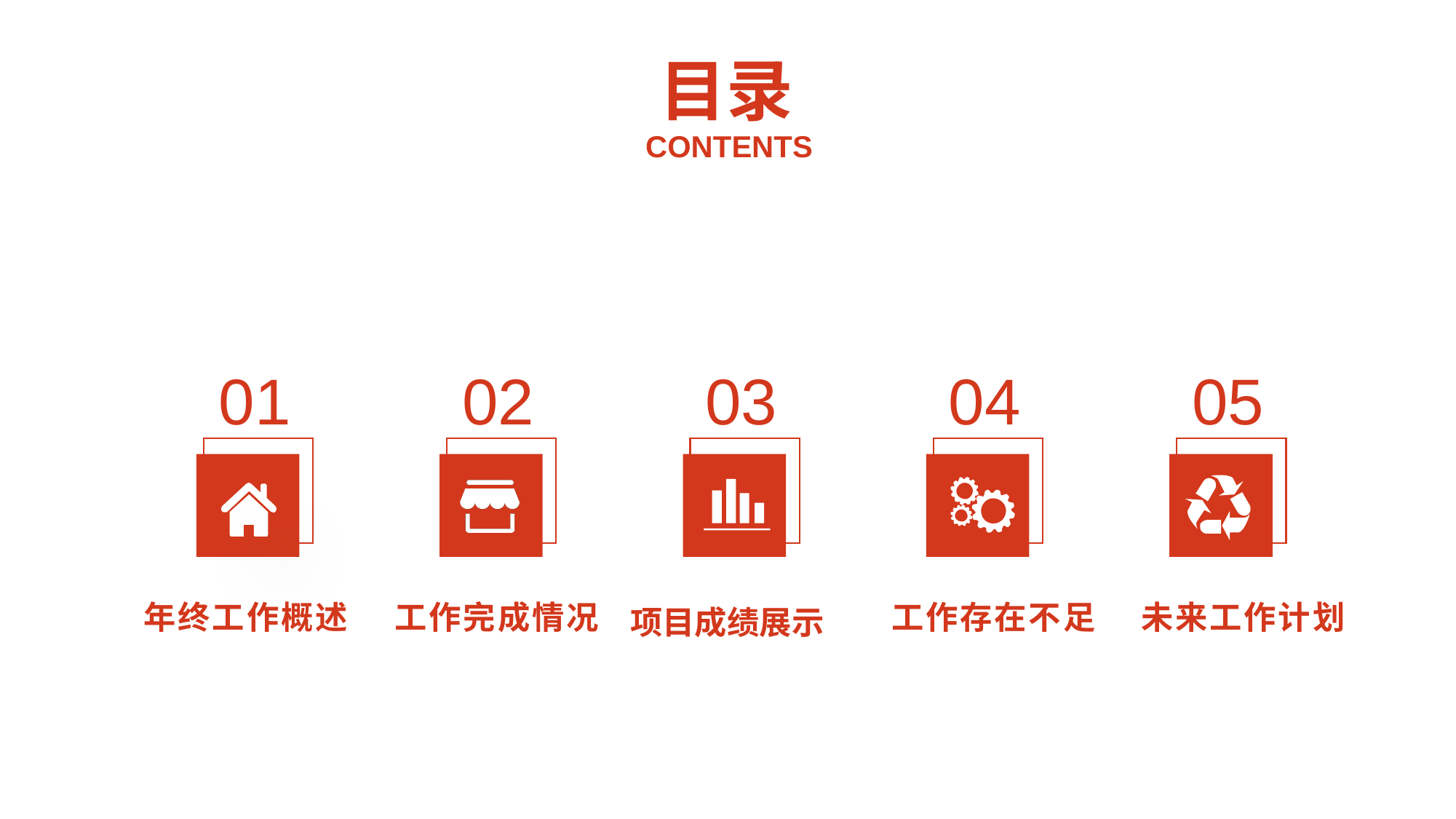

目录
CONTENTS
01

02

03

04

05

  项目成绩展示
工作完成情况
工作存在不足
年终工作概述
未来工作计划